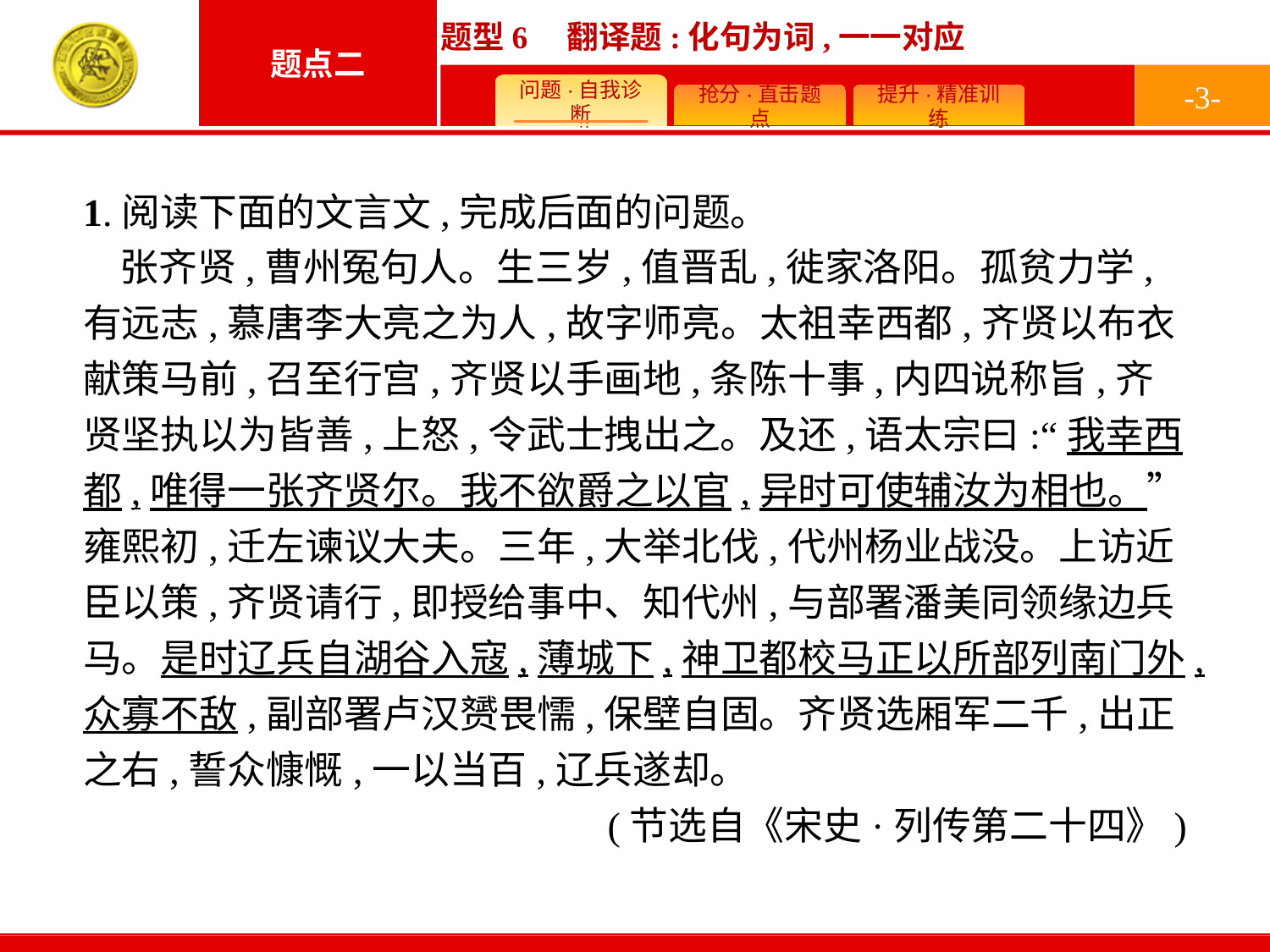

-3-
1.阅读下面的文言文,完成后面的问题。
张齐贤,曹州冤句人。生三岁,值晋乱,徙家洛阳。孤贫力学,有远志,慕唐李大亮之为人,故字师亮。太祖幸西都,齐贤以布衣献策马前,召至行宫,齐贤以手画地,条陈十事,内四说称旨,齐贤坚执以为皆善,上怒,令武士拽出之。及还,语太宗曰:“我幸西都,唯得一张齐贤尔。我不欲爵之以官,异时可使辅汝为相也。”雍熙初,迁左谏议大夫。三年,大举北伐,代州杨业战没。上访近臣以策,齐贤请行,即授给事中、知代州,与部署潘美同领缘边兵马。是时辽兵自湖谷入寇,薄城下,神卫都校马正以所部列南门外,众寡不敌,副部署卢汉赟畏懦,保壁自固。齐贤选厢军二千,出正之右,誓众慷慨,一以当百,辽兵遂却。
(节选自《宋史·列传第二十四》)